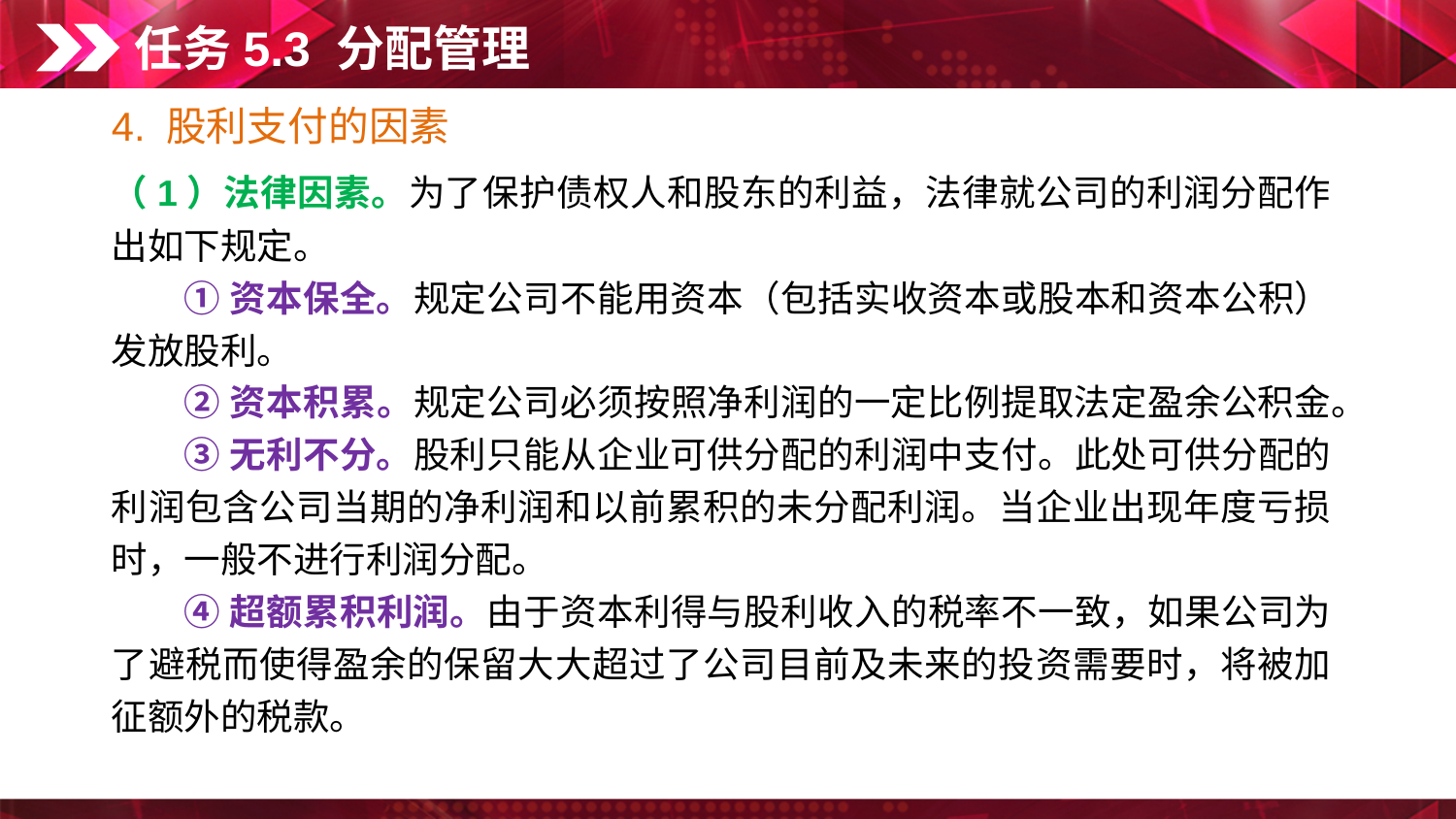

任务5.3 分配管理

4. 股利支付的因素
（1）法律因素。为了保护债权人和股东的利益，法律就公司的利润分配作出如下规定。
①资本保全。规定公司不能用资本（包括实收资本或股本和资本公积）发放股利。
②资本积累。规定公司必须按照净利润的一定比例提取法定盈余公积金。
③无利不分。股利只能从企业可供分配的利润中支付。此处可供分配的利润包含公司当期的净利润和以前累积的未分配利润。当企业出现年度亏损时，一般不进行利润分配。
④超额累积利润。由于资本利得与股利收入的税率不一致，如果公司为了避税而使得盈余的保留大大超过了公司目前及未来的投资需要时，将被加征额外的税款。